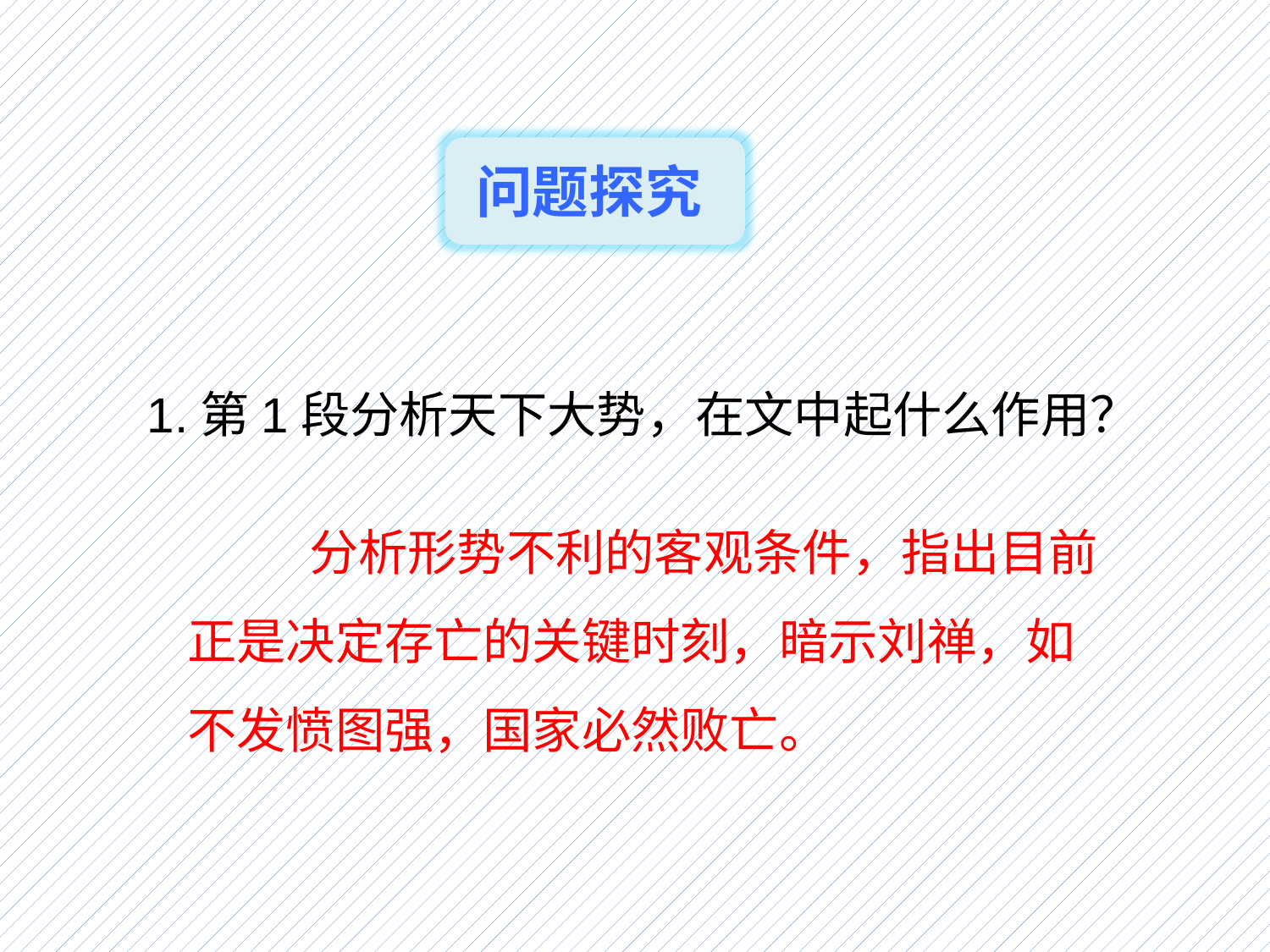

问题探究
1.第1段分析天下大势，在文中起什么作用？
          分析形势不利的客观条件，指出目前正是决定存亡的关键时刻，暗示刘禅，如不发愤图强，国家必然败亡。